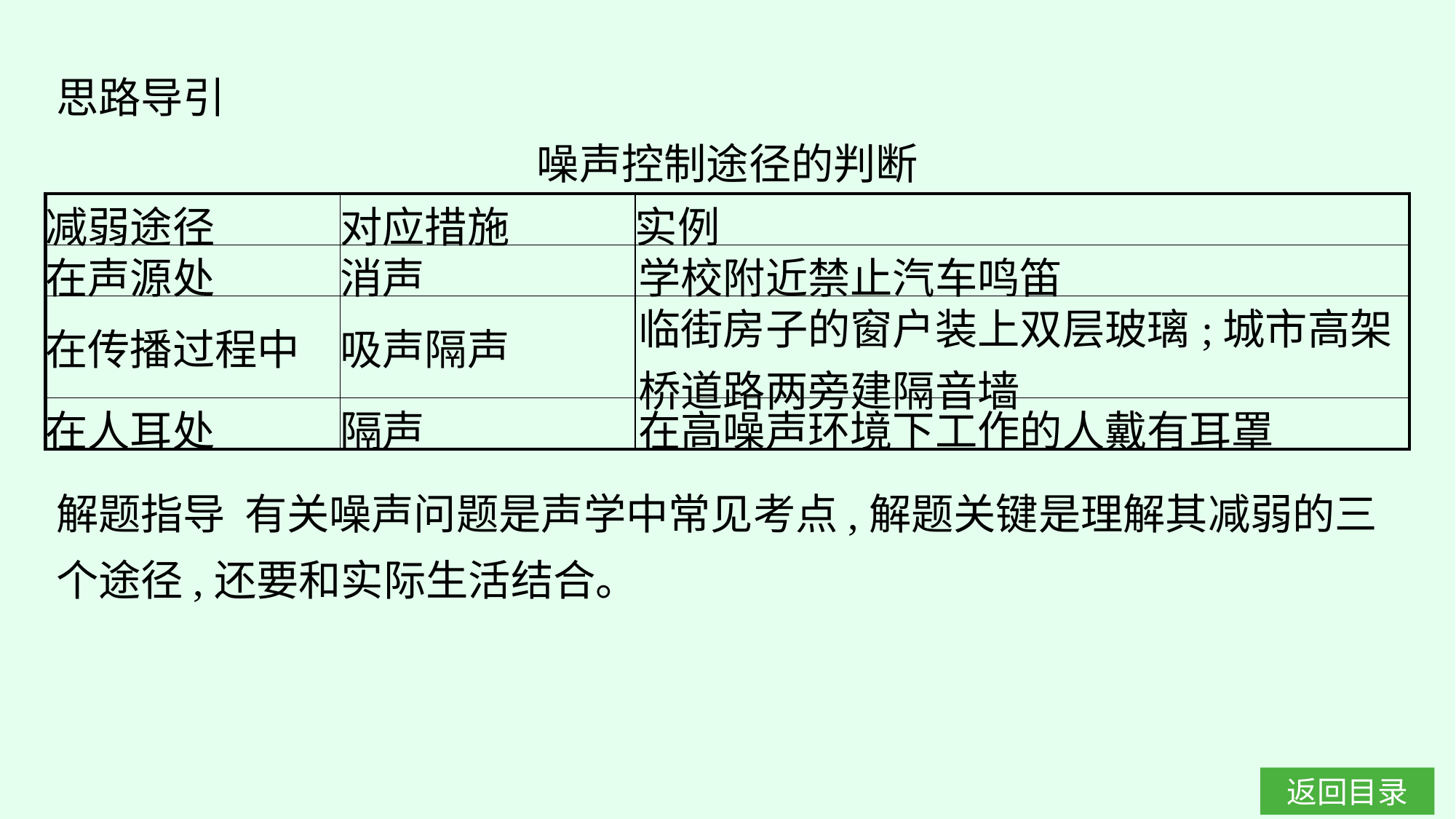

思路导引
噪声控制途径的判断
| 减弱途径 | 对应措施 | 实例 |
| --- | --- | --- |
| 在声源处 | 消声 | 学校附近禁止汽车鸣笛 |
| 在传播过程中 | 吸声隔声 | 临街房子的窗户装上双层玻璃;城市高架桥道路两旁建隔音墙 |
| 在人耳处 | 隔声 | 在高噪声环境下工作的人戴有耳罩 |
解题指导  有关噪声问题是声学中常见考点,解题关键是理解其减弱的三个途径,还要和实际生活结合。